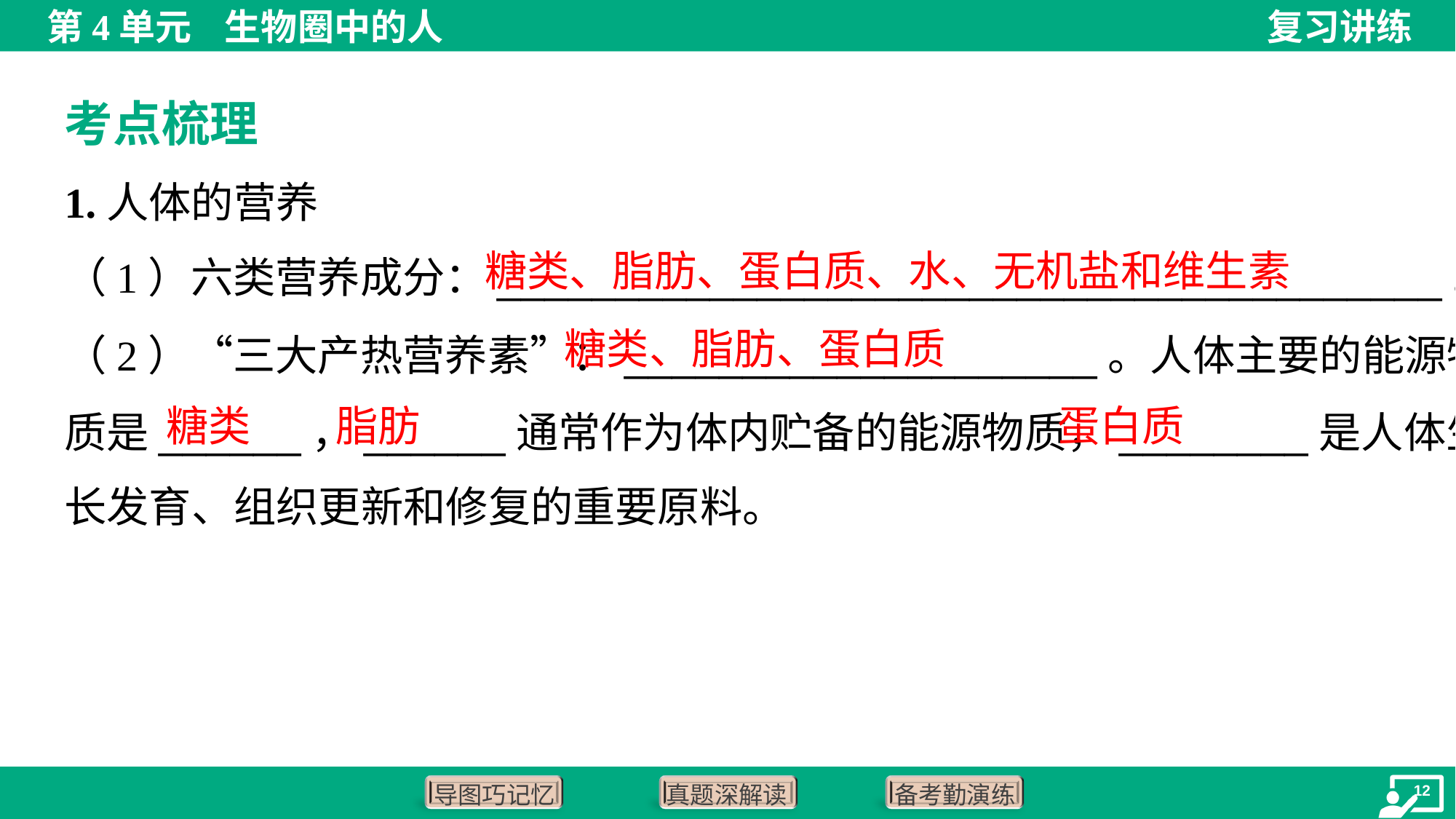

考点梳理
1.人体的营养
糖类、脂肪、蛋白质、水、无机盐和维生素
（1）六类营养成分：________________________________________。
糖类、脂肪、蛋白质
（2）“三大产热营养素”：____________________。人体主要的能源物
质是______，______通常作为体内贮备的能源物质，________是人体生
长发育、组织更新和修复的重要原料。
糖类
脂肪
蛋白质